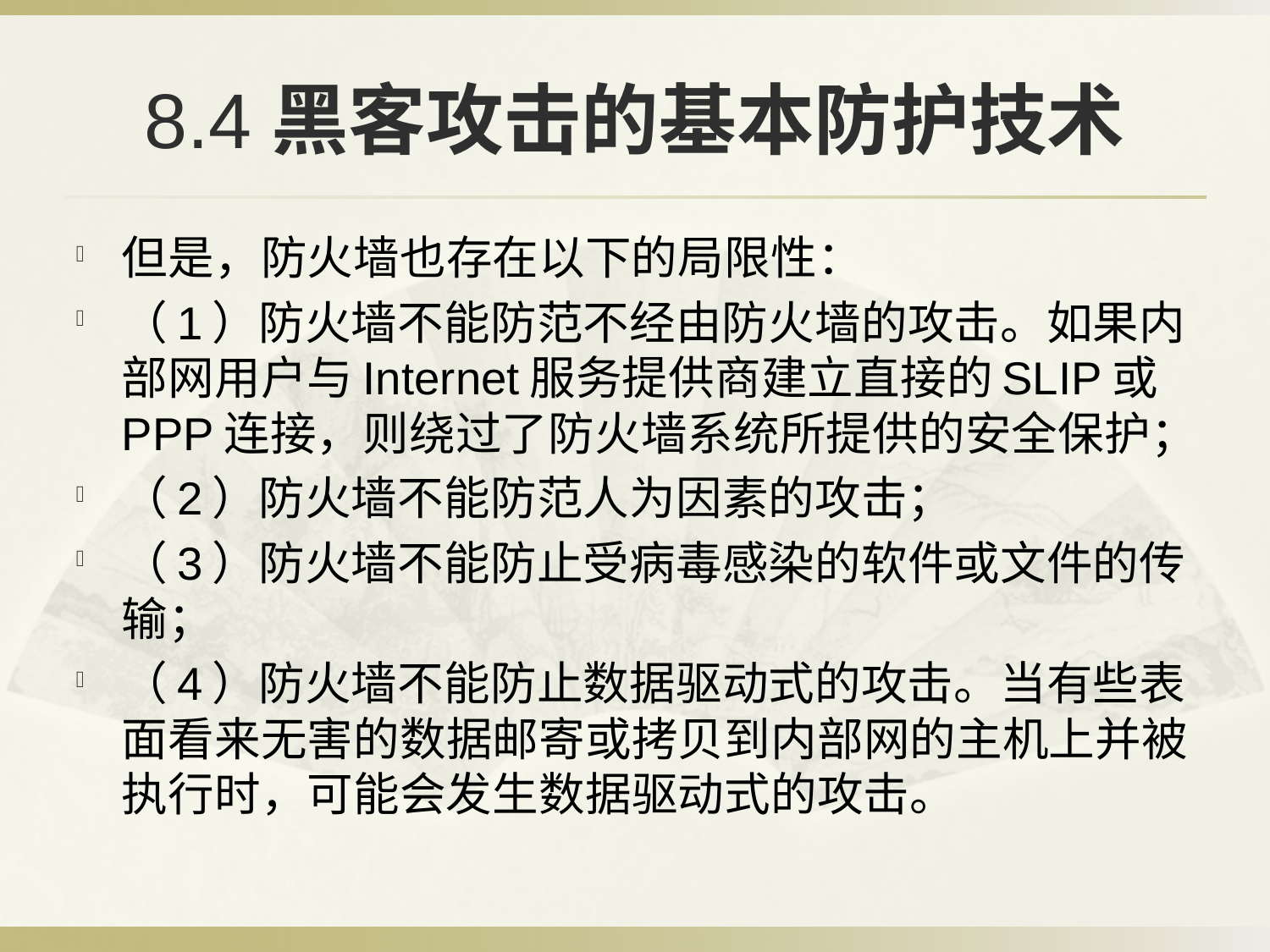

# 8.4黑客攻击的基本防护技术
但是，防火墙也存在以下的局限性：
（1）防火墙不能防范不经由防火墙的攻击。如果内部网用户与Internet服务提供商建立直接的SLIP或PPP连接，则绕过了防火墙系统所提供的安全保护；
（2）防火墙不能防范人为因素的攻击；
（3）防火墙不能防止受病毒感染的软件或文件的传输；
（4）防火墙不能防止数据驱动式的攻击。当有些表面看来无害的数据邮寄或拷贝到内部网的主机上并被执行时，可能会发生数据驱动式的攻击。